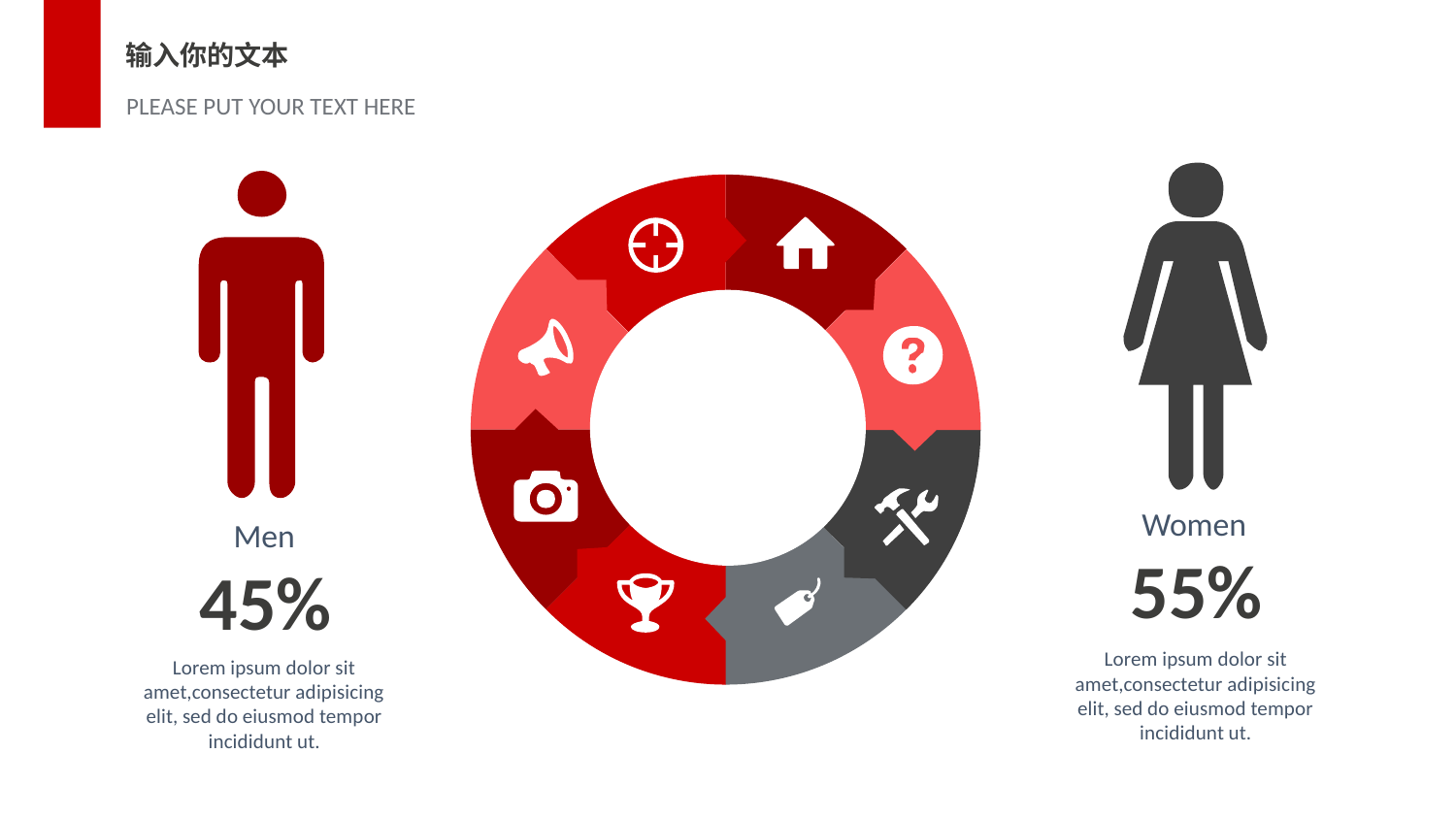

输入你的文本
PLEASE PUT YOUR TEXT HERE

Women
Men

55%
45%

Lorem ipsum dolor sit amet,consectetur adipisicing elit, sed do eiusmod tempor incididunt ut.
Lorem ipsum dolor sit amet,consectetur adipisicing elit, sed do eiusmod tempor incididunt ut.